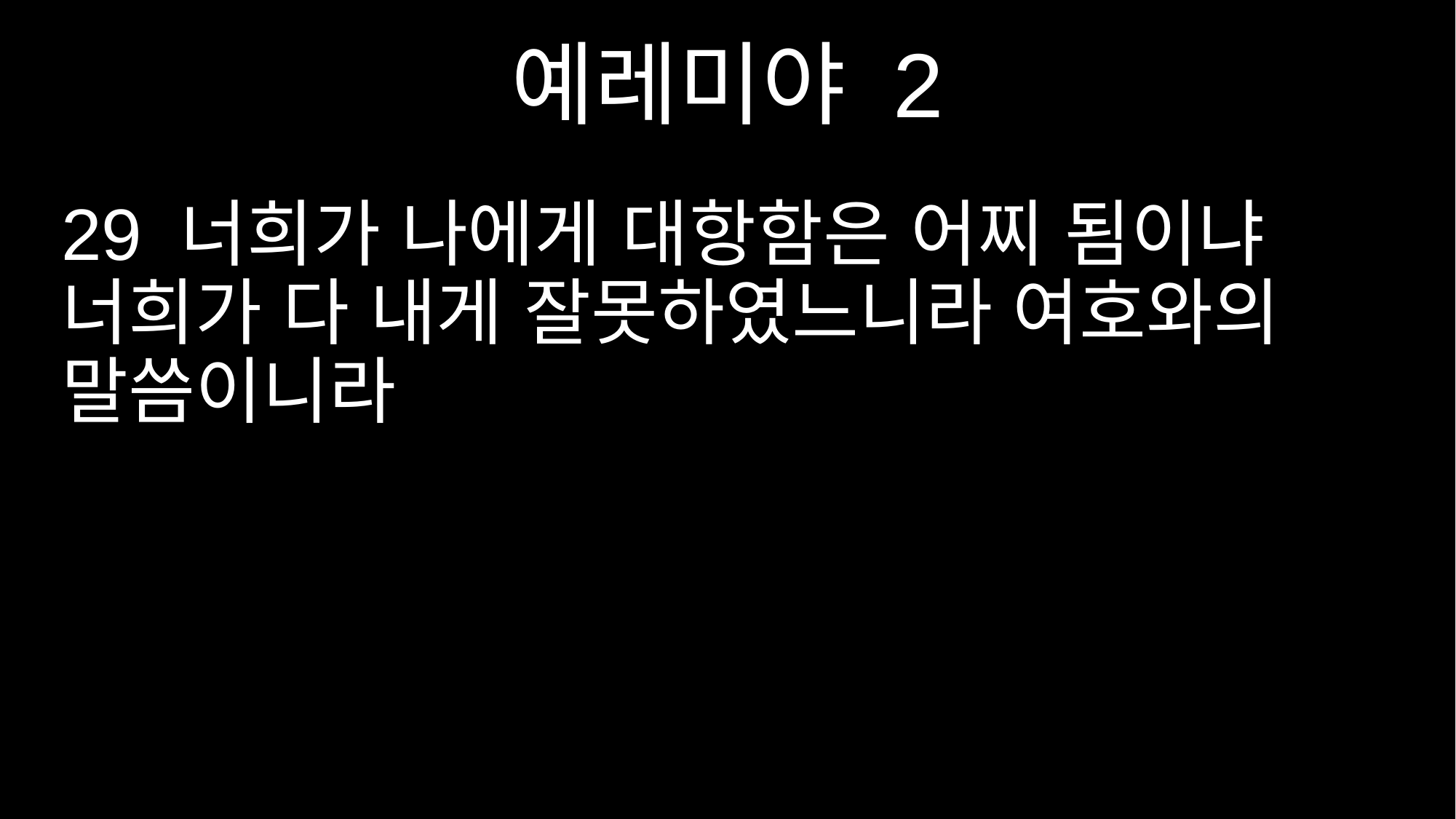

예레미야 2
29 너희가 나에게 대항함은 어찌 됨이냐 너희가 다 내게 잘못하였느니라 여호와의 말씀이니라